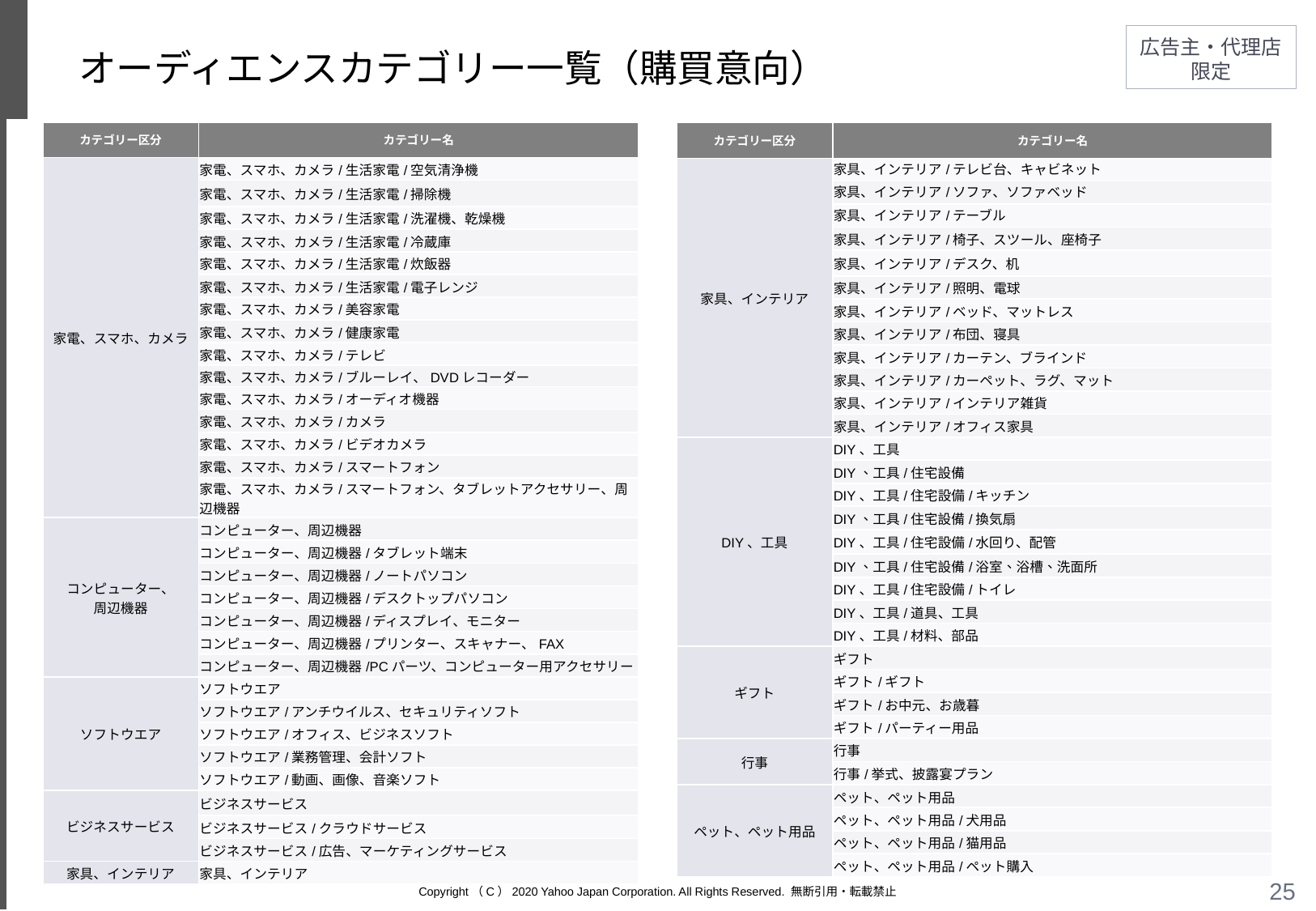

# オーディエンスカテゴリー一覧（購買意向）
| カテゴリー区分 | カテゴリー名 |
| --- | --- |
| 家電、スマホ、カメラ | 家電、スマホ、カメラ/生活家電/空気清浄機 |
|  | 家電、スマホ、カメラ/生活家電/掃除機 |
|  | 家電、スマホ、カメラ/生活家電/洗濯機、乾燥機 |
|  | 家電、スマホ、カメラ/生活家電/冷蔵庫 |
|  | 家電、スマホ、カメラ/生活家電/炊飯器 |
|  | 家電、スマホ、カメラ/生活家電/電子レンジ |
|  | 家電、スマホ、カメラ/美容家電 |
|  | 家電、スマホ、カメラ/健康家電 |
|  | 家電、スマホ、カメラ/テレビ |
|  | 家電、スマホ、カメラ/ブルーレイ、DVDレコーダー |
|  | 家電、スマホ、カメラ/オーディオ機器 |
|  | 家電、スマホ、カメラ/カメラ |
|  | 家電、スマホ、カメラ/ビデオカメラ |
|  | 家電、スマホ、カメラ/スマートフォン |
|  | 家電、スマホ、カメラ/スマートフォン、タブレットアクセサリー、周辺機器 |
| コンピューター、 周辺機器 | コンピューター、周辺機器 |
|  | コンピューター、周辺機器/タブレット端末 |
|  | コンピューター、周辺機器/ノートパソコン |
|  | コンピューター、周辺機器/デスクトップパソコン |
|  | コンピューター、周辺機器/ディスプレイ、モニター |
|  | コンピューター、周辺機器/プリンター、スキャナー、FAX |
|  | コンピューター、周辺機器/PCパーツ、コンピューター用アクセサリー |
| ソフトウエア | ソフトウエア |
|  | ソフトウエア/アンチウイルス、セキュリティソフト |
|  | ソフトウエア/オフィス、ビジネスソフト |
|  | ソフトウエア/業務管理、会計ソフト |
|  | ソフトウエア/動画、画像、音楽ソフト |
| ビジネスサービス | ビジネスサービス |
|  | ビジネスサービス/クラウドサービス |
|  | ビジネスサービス/広告、マーケティングサービス |
| 家具、インテリア | 家具、インテリア |
| カテゴリー区分 | カテゴリー名 |
| --- | --- |
| 家具、インテリア | 家具、インテリア/テレビ台、キャビネット |
|  | 家具、インテリア/ソファ、ソファベッド |
|  | 家具、インテリア/テーブル |
|  | 家具、インテリア/椅子、スツール、座椅子 |
|  | 家具、インテリア/デスク、机 |
|  | 家具、インテリア/照明、電球 |
|  | 家具、インテリア/ベッド、マットレス |
|  | 家具、インテリア/布団、寝具 |
|  | 家具、インテリア/カーテン、ブラインド |
|  | 家具、インテリア/カーペット、ラグ、マット |
|  | 家具、インテリア/インテリア雑貨 |
|  | 家具、インテリア/オフィス家具 |
| DIY、工具 | DIY、工具 |
|  | DIY、工具/住宅設備 |
|  | DIY、工具/住宅設備/キッチン |
|  | DIY、工具/住宅設備/換気扇 |
|  | DIY、工具/住宅設備/水回り、配管 |
|  | DIY、工具/住宅設備/浴室、浴槽、洗面所 |
|  | DIY、工具/住宅設備/トイレ |
|  | DIY、工具/道具、工具 |
|  | DIY、工具/材料、部品 |
| ギフト | ギフト |
|  | ギフト/ギフト |
|  | ギフト/お中元、お歳暮 |
|  | ギフト/パーティー用品 |
| 行事 | 行事 |
|  | 行事/挙式、披露宴プラン |
| ペット、ペット用品 | ペット、ペット用品 |
|  | ペット、ペット用品/犬用品 |
|  | ペット、ペット用品/猫用品 |
|  | ペット、ペット用品/ペット購入 |
Copyright（C）2020 Yahoo Japan Corporation. All Rights Reserved. 無断引用・転載禁止